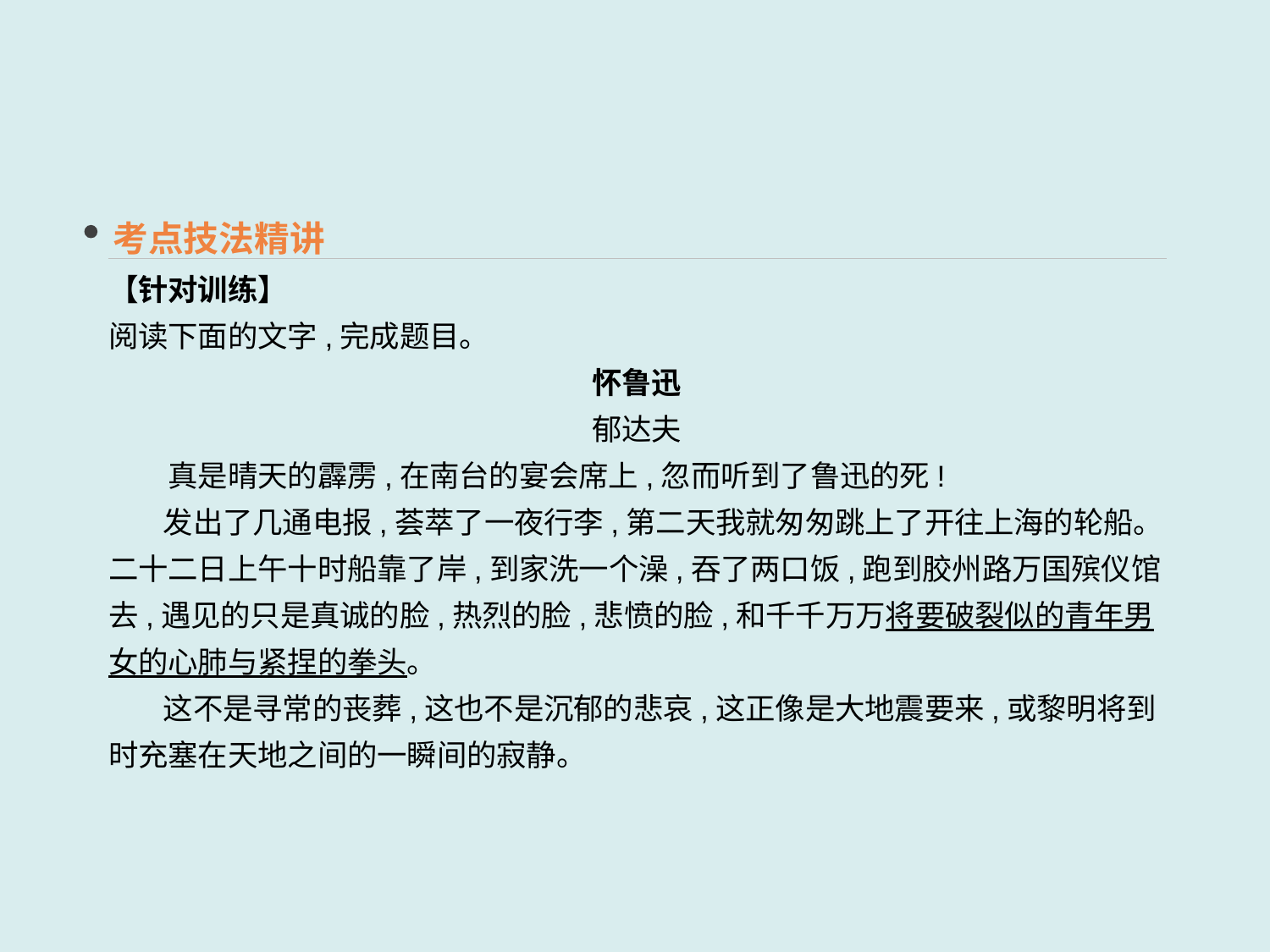

考点技法精讲

【针对训练】
阅读下面的文字,完成题目。
怀鲁迅
郁达夫
　　真是晴天的霹雳,在南台的宴会席上,忽而听到了鲁迅的死!
       发出了几通电报,荟萃了一夜行李,第二天我就匆匆跳上了开往上海的轮船。
二十二日上午十时船靠了岸,到家洗一个澡,吞了两口饭,跑到胶州路万国殡仪馆去,遇见的只是真诚的脸,热烈的脸,悲愤的脸,和千千万万将要破裂似的青年男女的心肺与紧捏的拳头。
       这不是寻常的丧葬,这也不是沉郁的悲哀,这正像是大地震要来,或黎明将到时充塞在天地之间的一瞬间的寂静。